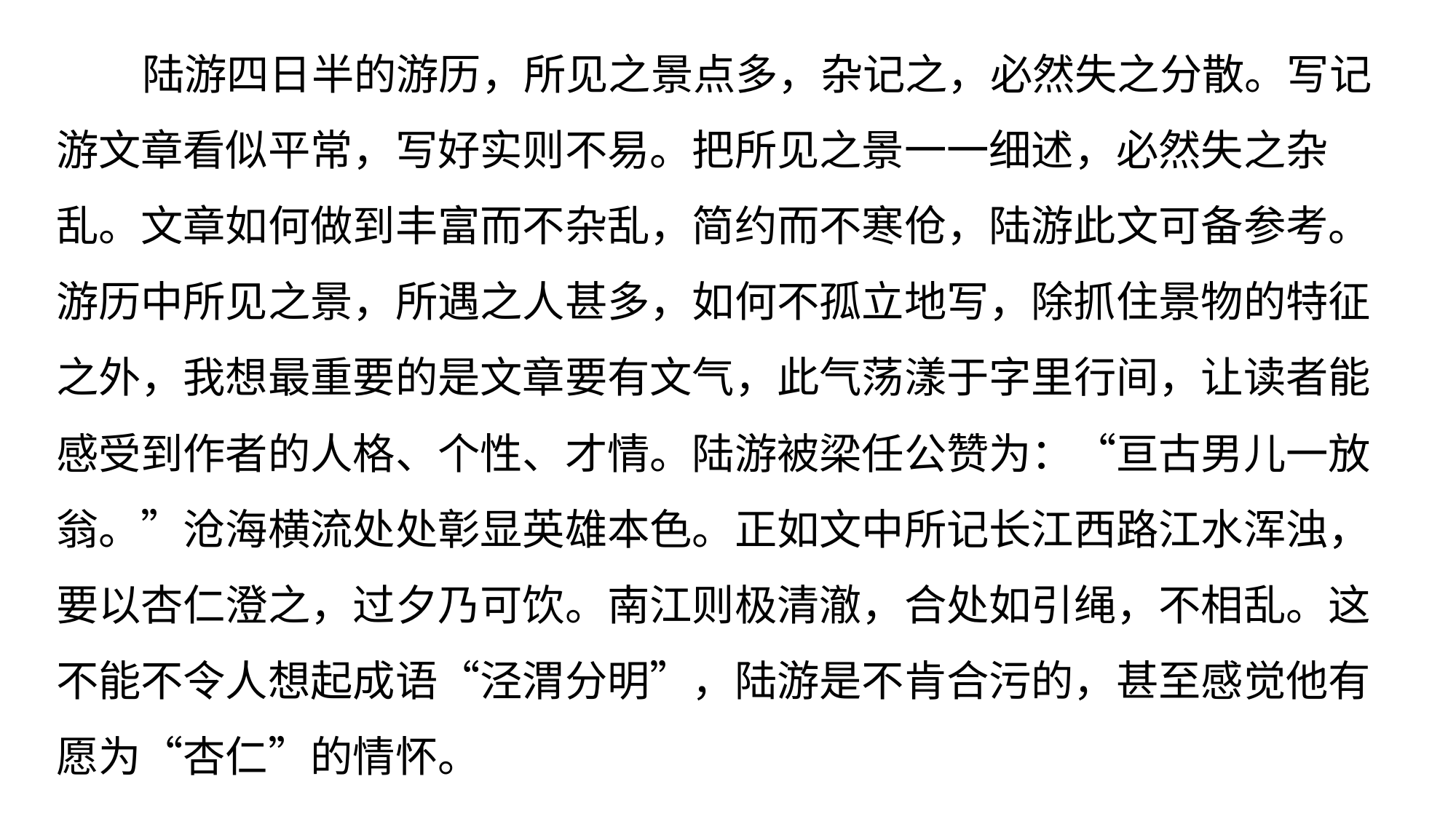

陆游四日半的游历，所见之景点多，杂记之，必然失之分散。写记游文章看似平常，写好实则不易。把所见之景一一细述，必然失之杂乱。文章如何做到丰富而不杂乱，简约而不寒伧，陆游此文可备参考。游历中所见之景，所遇之人甚多，如何不孤立地写，除抓住景物的特征之外，我想最重要的是文章要有文气，此气荡漾于字里行间，让读者能感受到作者的人格、个性、才情。陆游被梁任公赞为：“亘古男儿一放翁。”沧海横流处处彰显英雄本色。正如文中所记长江西路江水浑浊，要以杏仁澄之，过夕乃可饮。南江则极清澈，合处如引绳，不相乱。这不能不令人想起成语“泾渭分明”，陆游是不肯合污的，甚至感觉他有愿为“杏仁”的情怀。